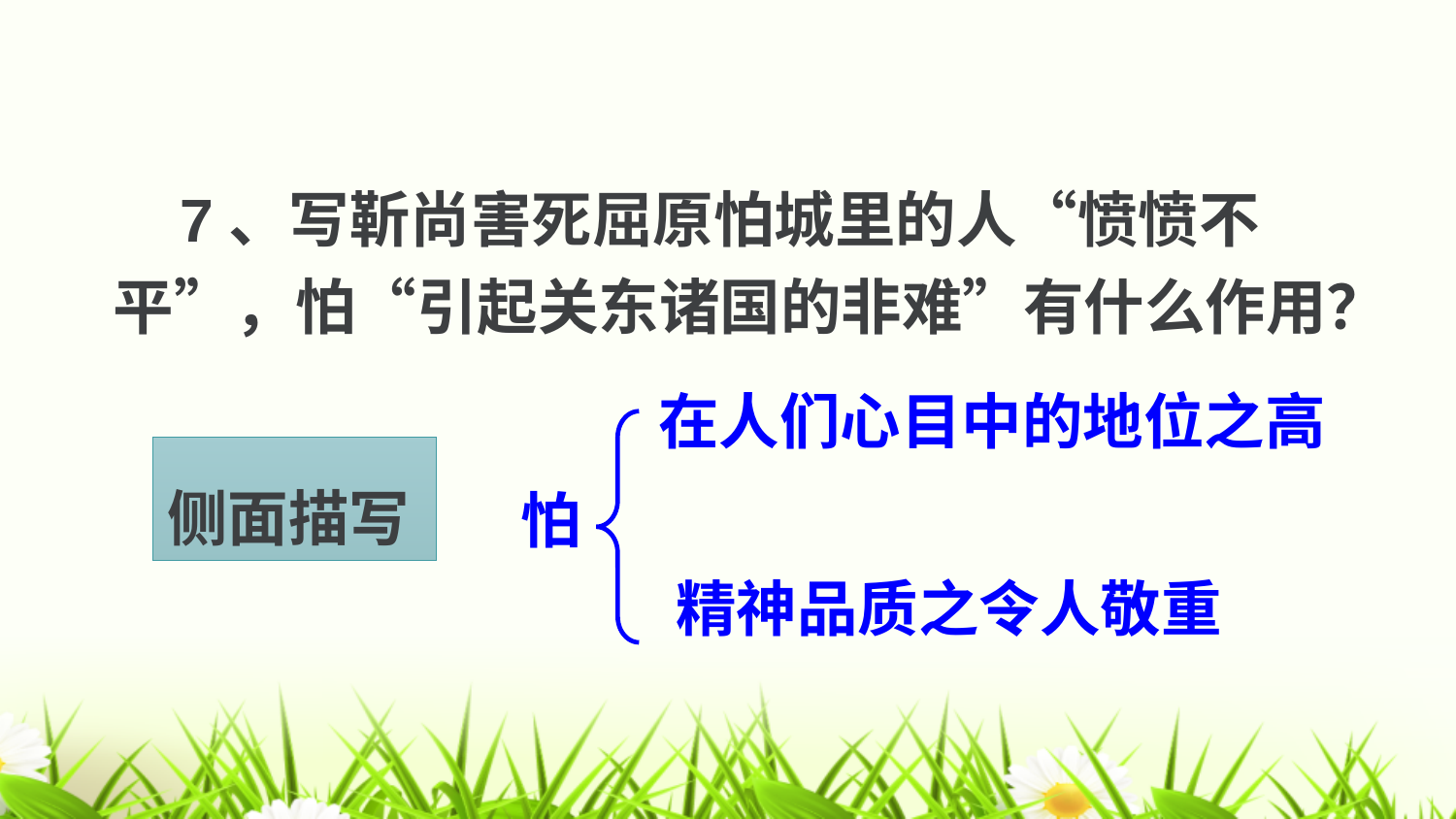

7、写靳尚害死屈原怕城里的人“愤愤不平”，怕“引起关东诸国的非难”有什么作用？
在人们心目中的地位之高

侧面描写
怕
精神品质之令人敬重